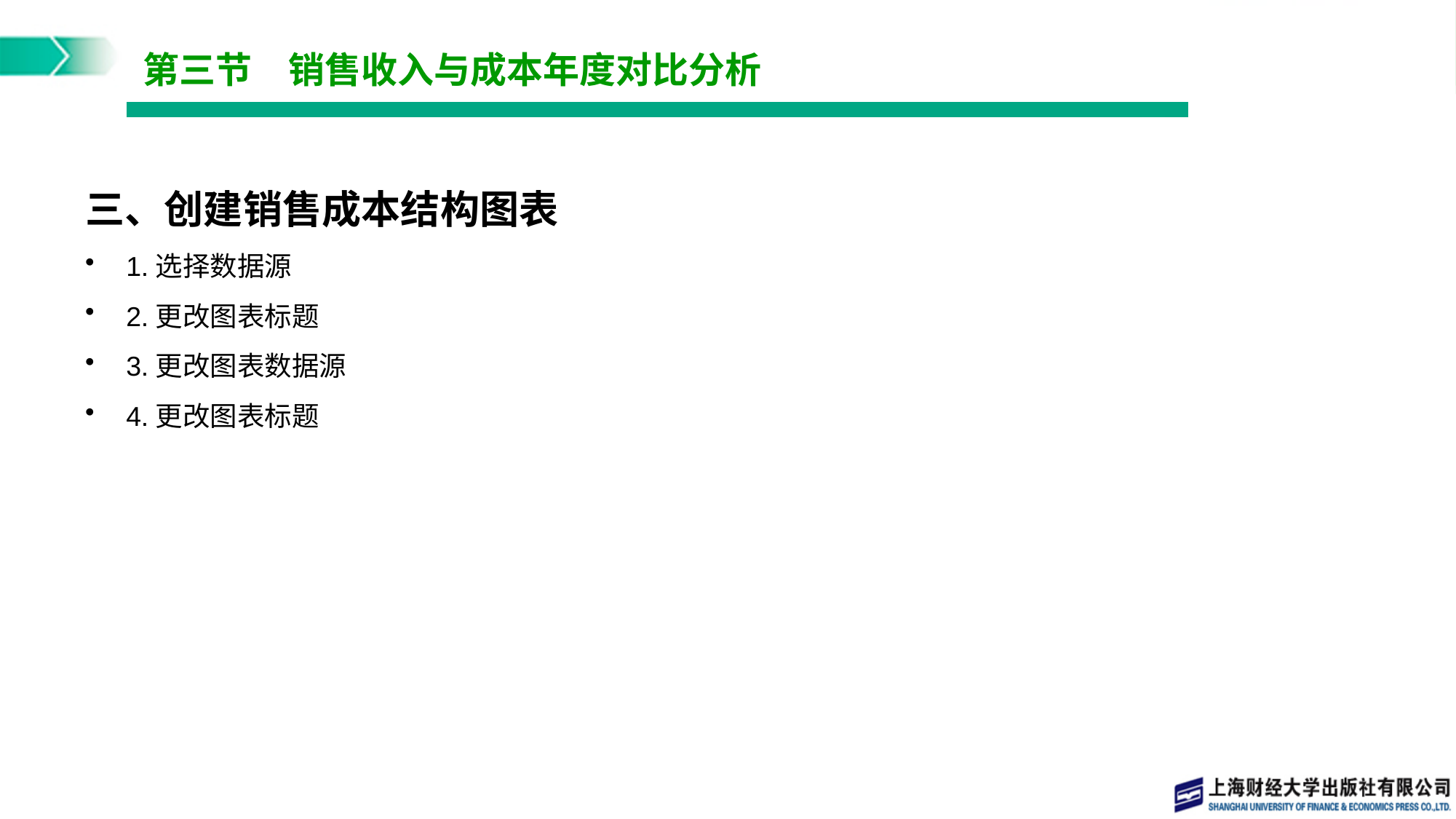

# 第三节　销售收入与成本年度对比分析
三、创建销售成本结构图表
1.选择数据源
2.更改图表标题
3.更改图表数据源
4.更改图表标题